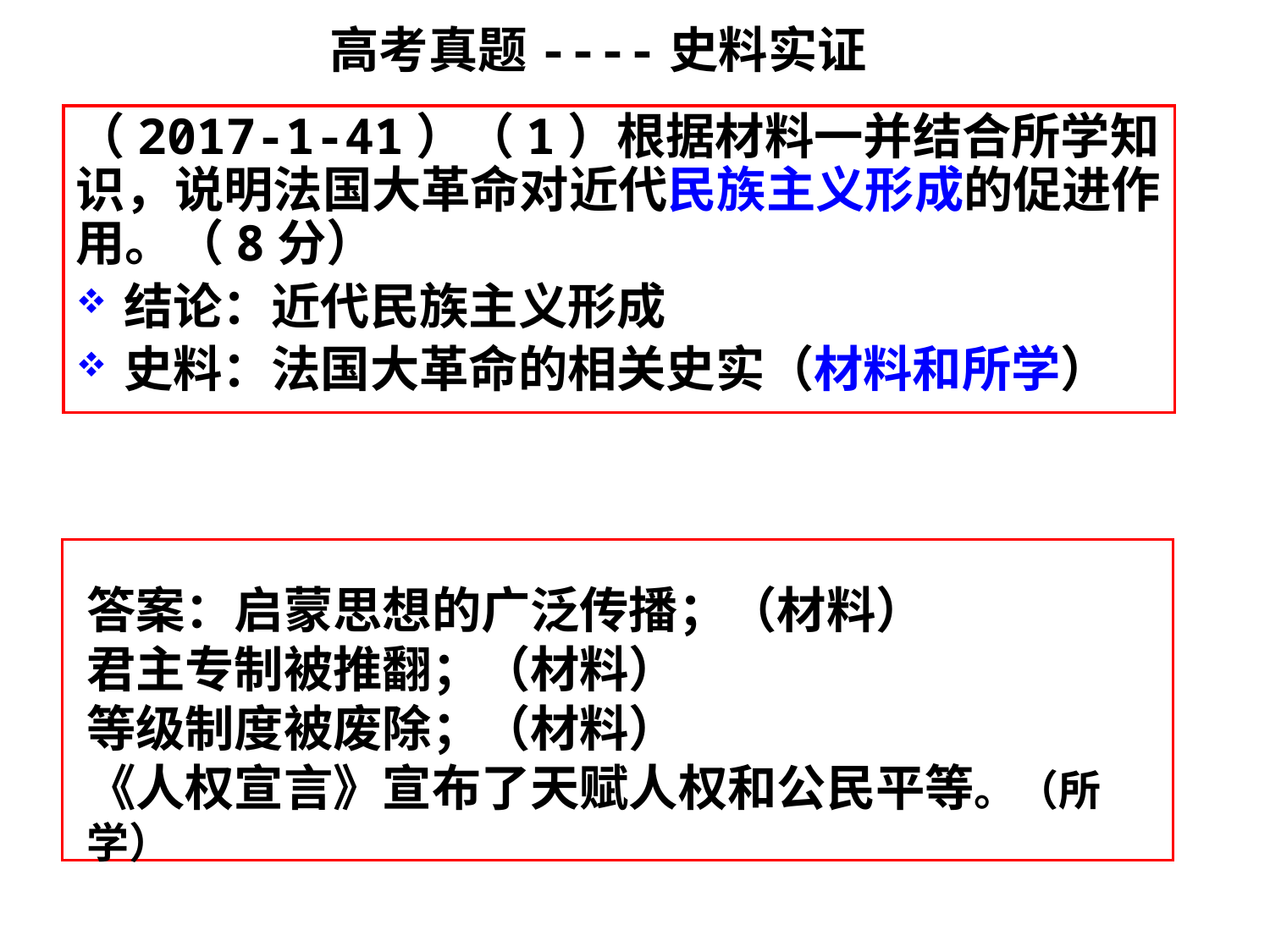

高考真题----史料实证
（2017-1-41）（1）根据材料一并结合所学知识，说明法国大革命对近代民族主义形成的促进作用。（8分）
结论：近代民族主义形成
史料：法国大革命的相关史实（材料和所学）

答案：启蒙思想的广泛传播；（材料）
君主专制被推翻；（材料）
等级制度被废除；（材料）
《人权宣言》宣布了天赋人权和公民平等。（所学）